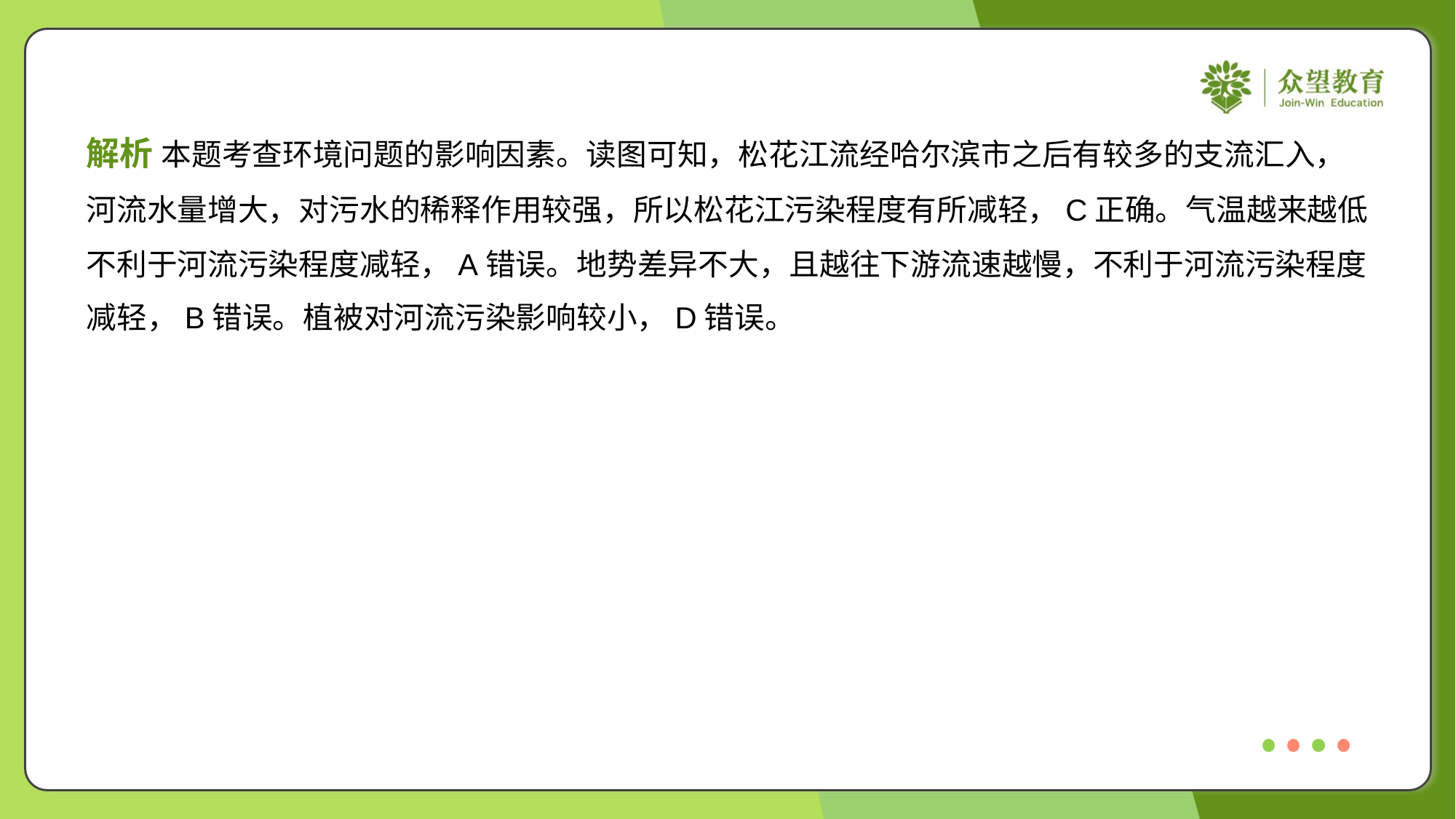

解析 本题考查环境问题的影响因素。读图可知，松花江流经哈尔滨市之后有较多的支流汇入，
河流水量增大，对污水的稀释作用较强，所以松花江污染程度有所减轻，C正确。气温越来越低
不利于河流污染程度减轻，A错误。地势差异不大，且越往下游流速越慢，不利于河流污染程度
减轻，B错误。植被对河流污染影响较小，D错误。